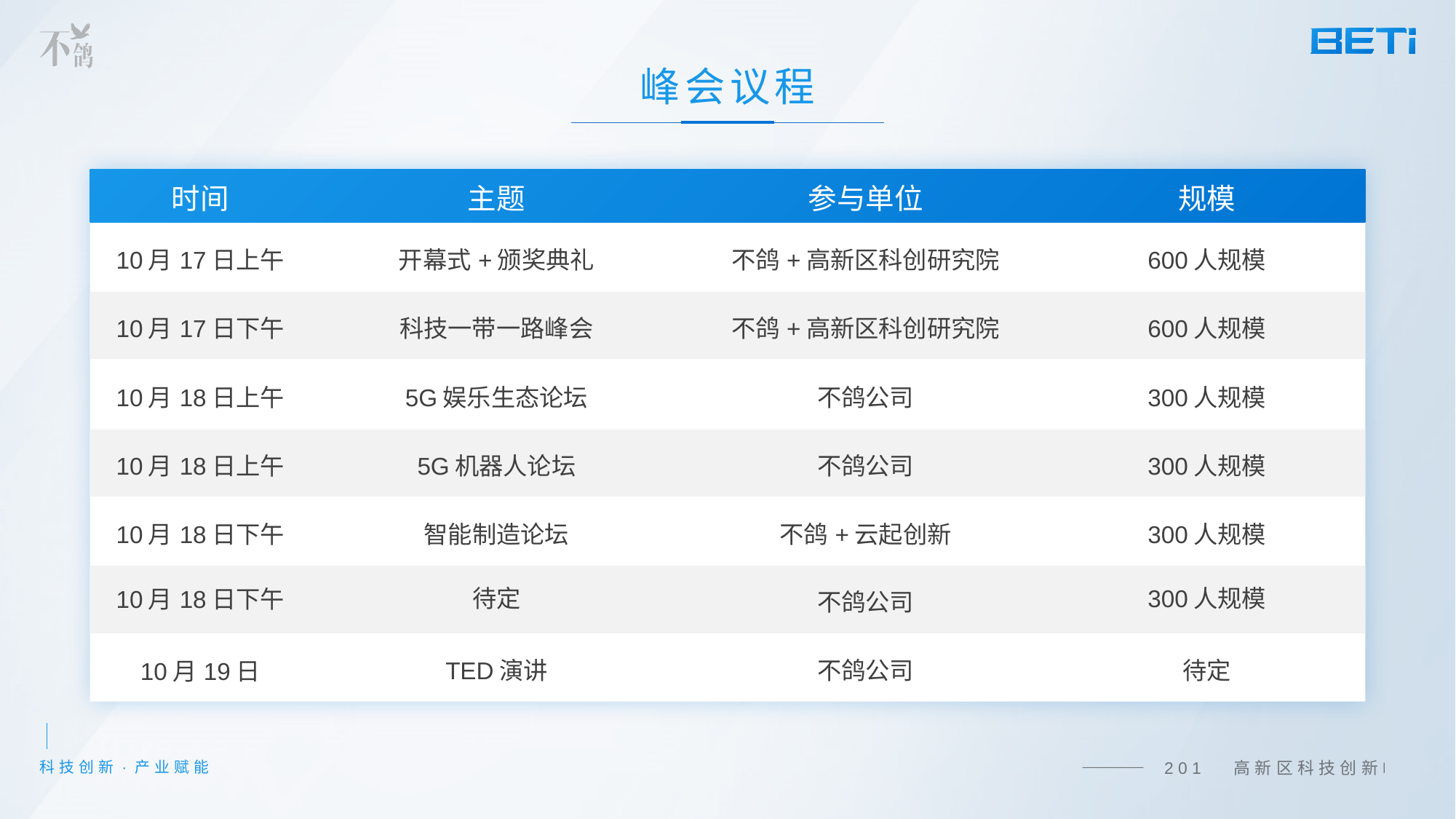

峰会议程

| 时间 | 主题 | 参与单位 | 规模 |
| --- | --- | --- | --- |
| 10月17日上午 | 开幕式+颁奖典礼 | 不鸽+高新区科创研究院 | 600人规模 |
| 10月17日下午 | 科技一带一路峰会 | 不鸽+高新区科创研究院 | 600人规模 |
| 10月18日上午 | 5G娱乐生态论坛 | 不鸽公司 | 300人规模 |
| 10月18日上午 | 5G机器人论坛 | 不鸽公司 | 300人规模 |
| 10月18日下午 | 智能制造论坛 | 不鸽+云起创新 | 300人规模 |
| 10月18日下午 | 待定 | 不鸽公司 | 300人规模 |
| 10月19日 | TED演讲 | 不鸽公司 | 待定 |